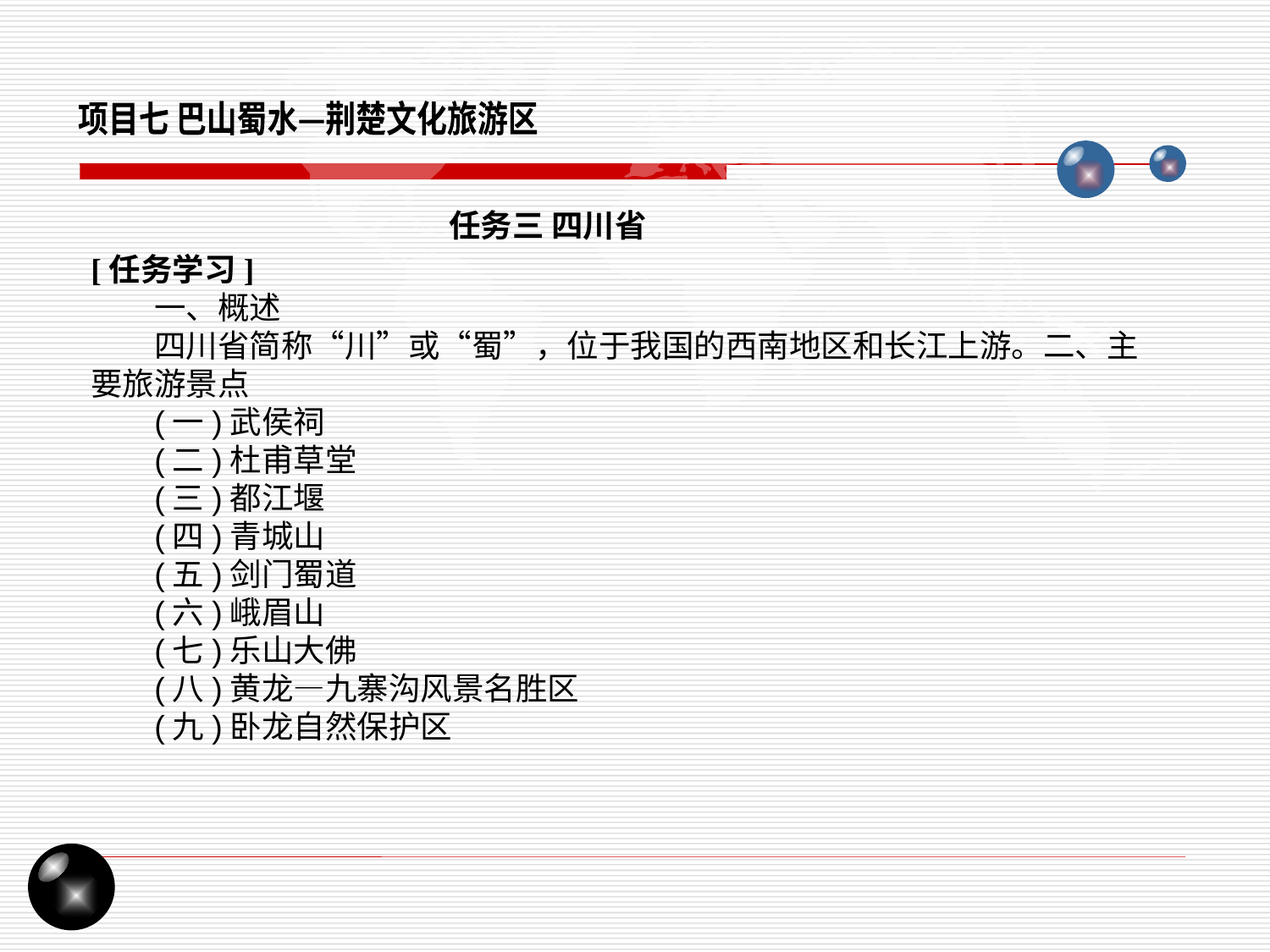

项目七 巴山蜀水—荆楚文化旅游区

任务三 四川省

[任务学习]
一、概述
四川省简称“川”或“蜀”，位于我国的西南地区和长江上游。二、主要旅游景点
(一)武侯祠
(二)杜甫草堂
(三)都江堰
(四)青城山
(五)剑门蜀道
(六)峨眉山
(七)乐山大佛
(八)黄龙—九寨沟风景名胜区
(九)卧龙自然保护区